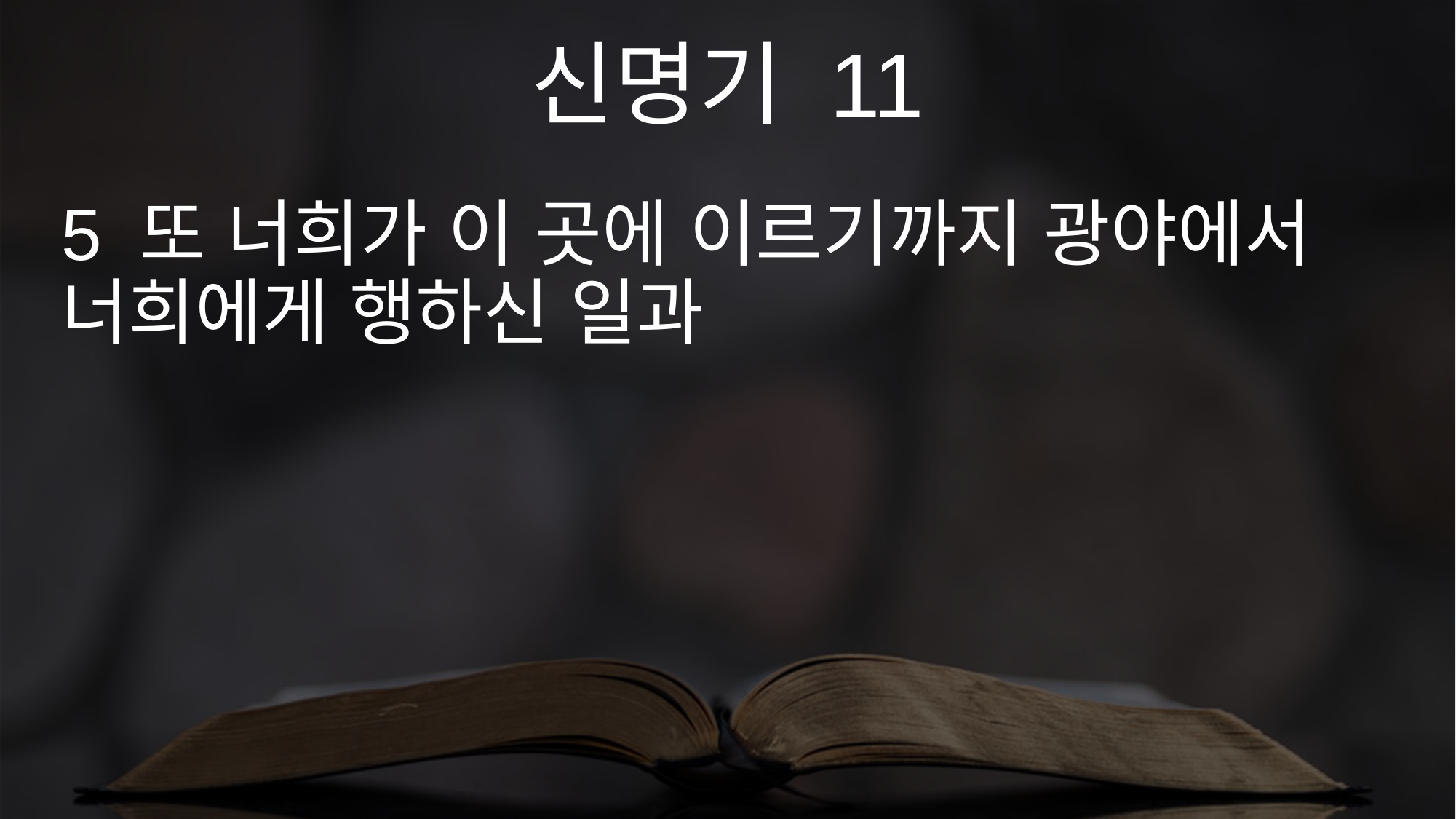

신명기 11
5 또 너희가 이 곳에 이르기까지 광야에서 너희에게 행하신 일과